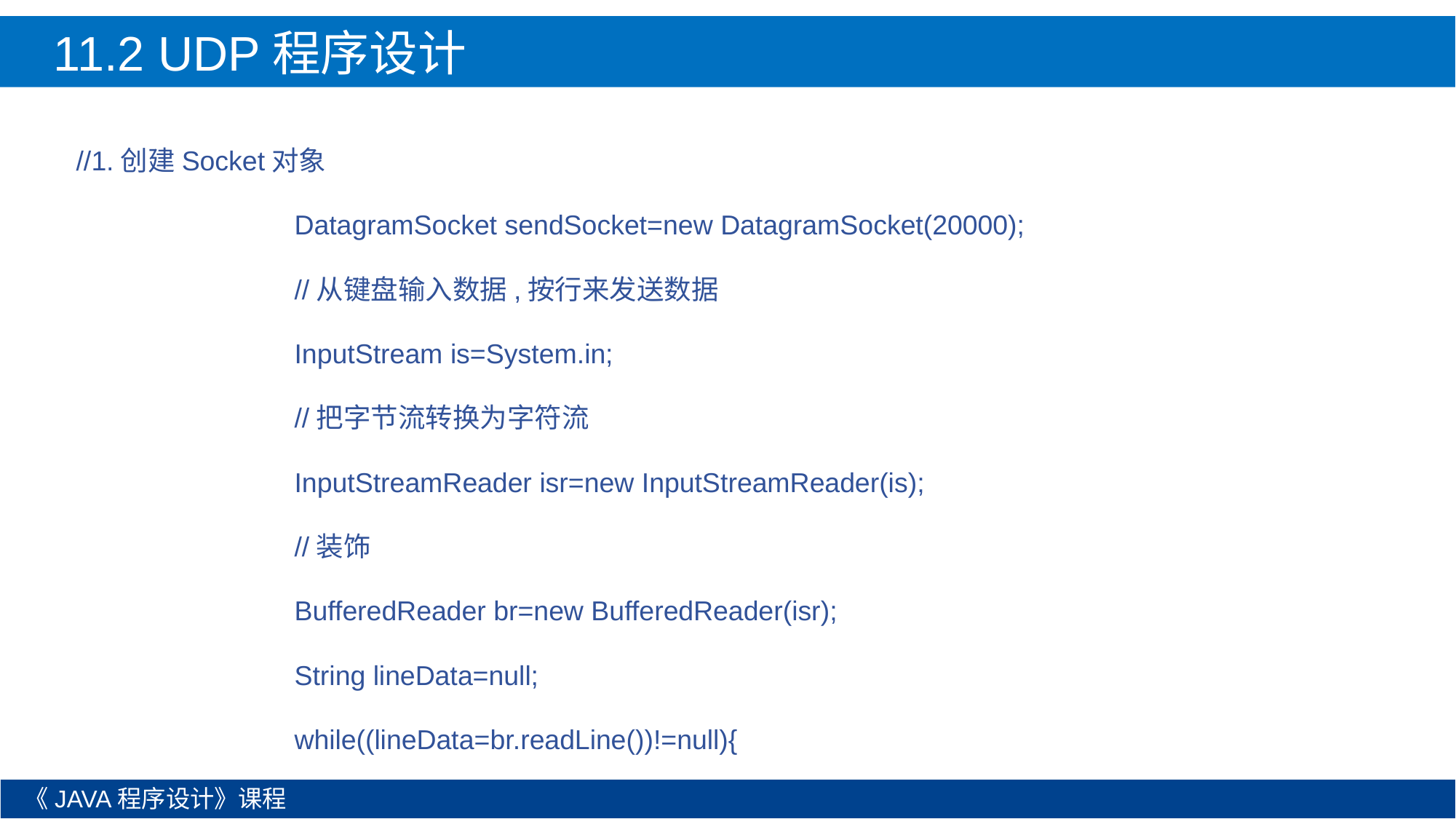

11.2 UDP程序设计
//1.创建Socket对象
		DatagramSocket sendSocket=new DatagramSocket(20000);
		//从键盘输入数据,按行来发送数据
		InputStream is=System.in;
		//把字节流转换为字符流
		InputStreamReader isr=new InputStreamReader(is);
		//装饰
		BufferedReader br=new BufferedReader(isr);
		String lineData=null;
		while((lineData=br.readLine())!=null){
《JAVA程序设计》课程